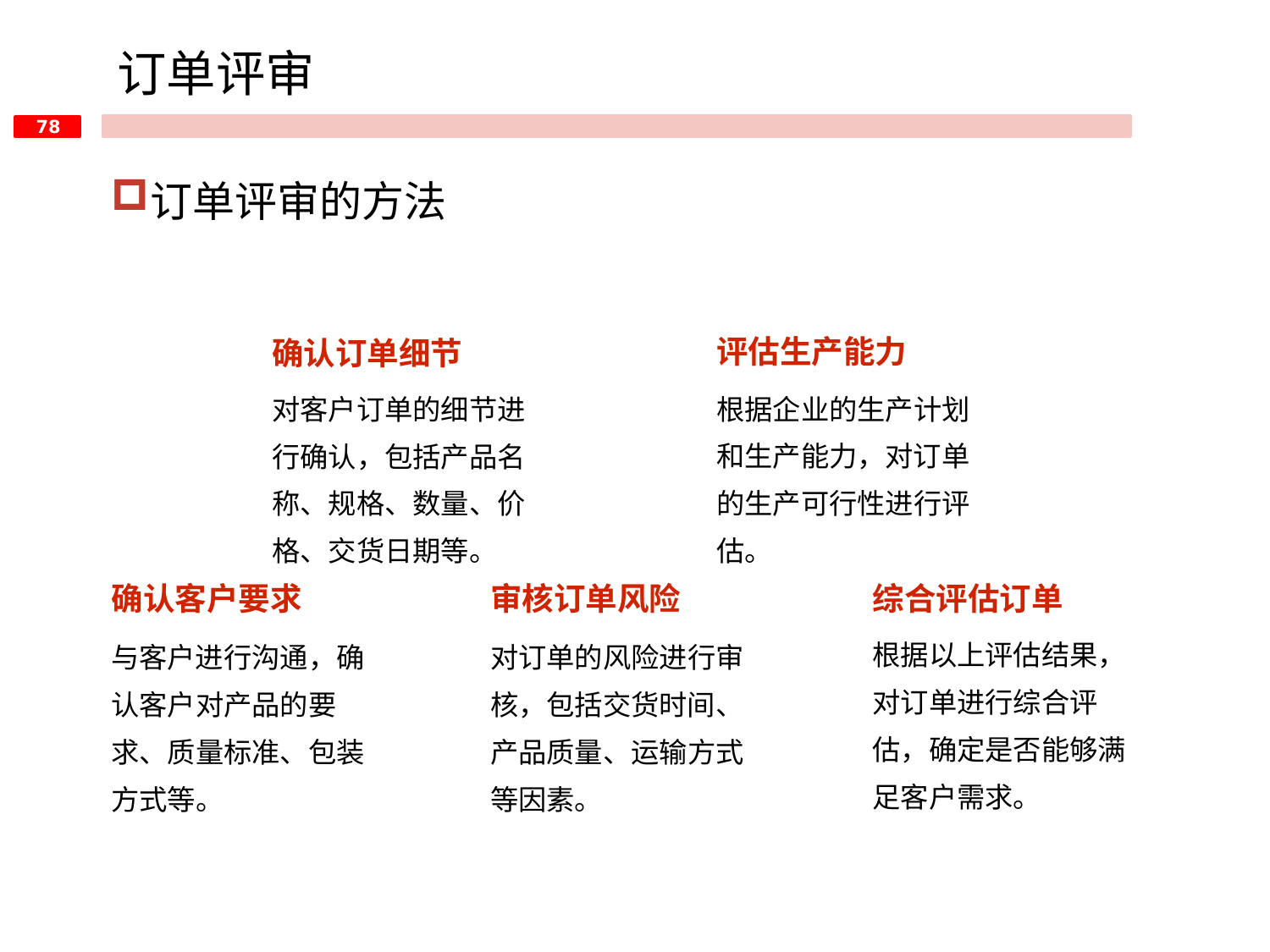

订单评审
78

订单评审的方法
评估生产能力
确认订单细节
对客户订单的细节进行确认，包括产品名称、规格、数量、价格、交货日期等。
根据企业的生产计划和生产能力，对订单的生产可行性进行评估。
确认客户要求
审核订单风险
综合评估订单
根据以上评估结果，对订单进行综合评估，确定是否能够满足客户需求。
与客户进行沟通，确认客户对产品的要求、质量标准、包装方式等。
对订单的风险进行审核，包括交货时间、产品质量、运输方式等因素。